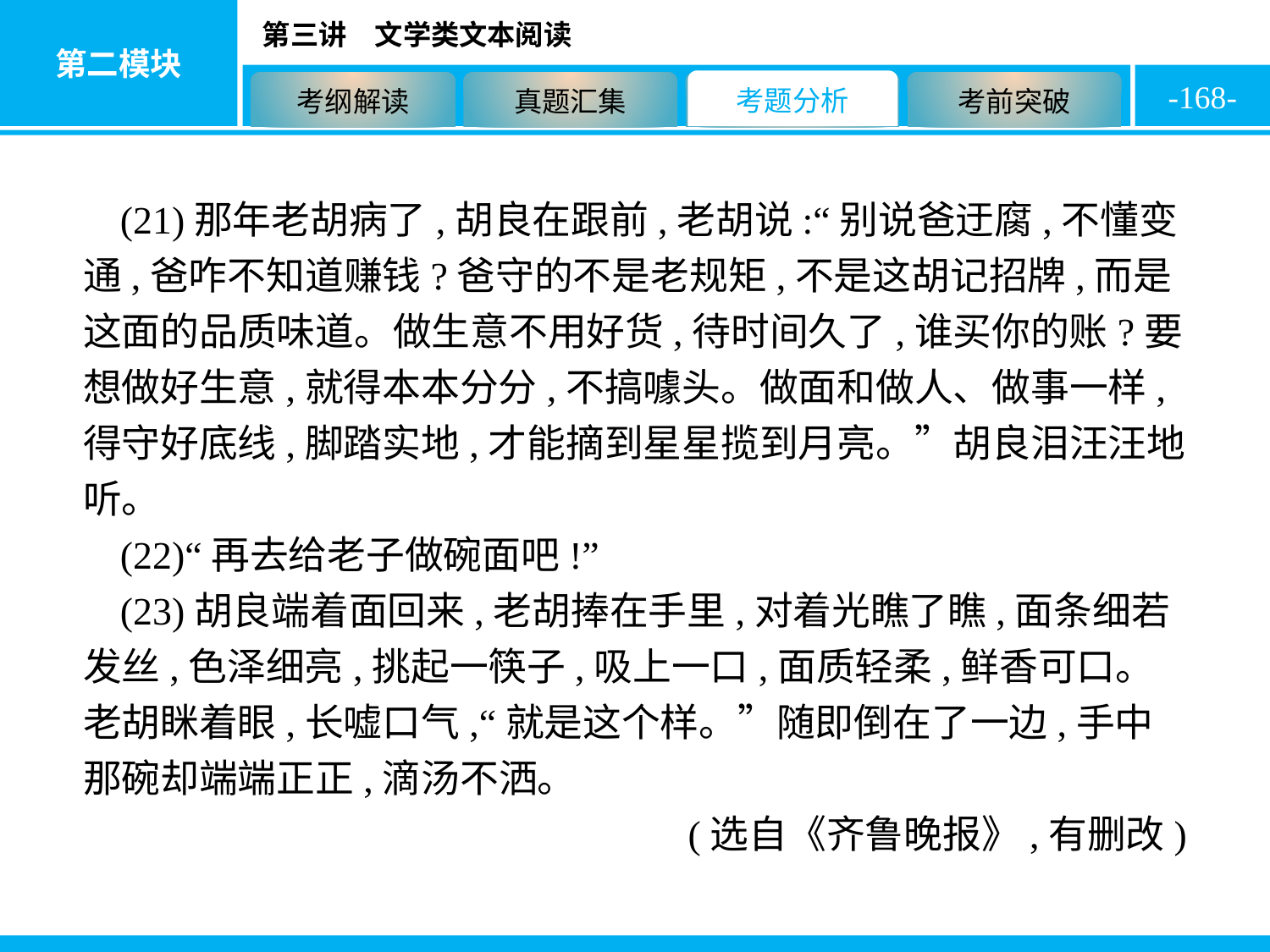

-168-
(21)那年老胡病了,胡良在跟前,老胡说:“别说爸迂腐,不懂变通,爸咋不知道赚钱?爸守的不是老规矩,不是这胡记招牌,而是这面的品质味道。做生意不用好货,待时间久了,谁买你的账?要想做好生意,就得本本分分,不搞噱头。做面和做人、做事一样,得守好底线,脚踏实地,才能摘到星星揽到月亮。”胡良泪汪汪地听。
(22)“再去给老子做碗面吧!”
(23)胡良端着面回来,老胡捧在手里,对着光瞧了瞧,面条细若发丝,色泽细亮,挑起一筷子,吸上一口,面质轻柔,鲜香可口。老胡眯着眼,长嘘口气,“就是这个样。”随即倒在了一边,手中那碗却端端正正,滴汤不洒。
(选自《齐鲁晚报》,有删改)